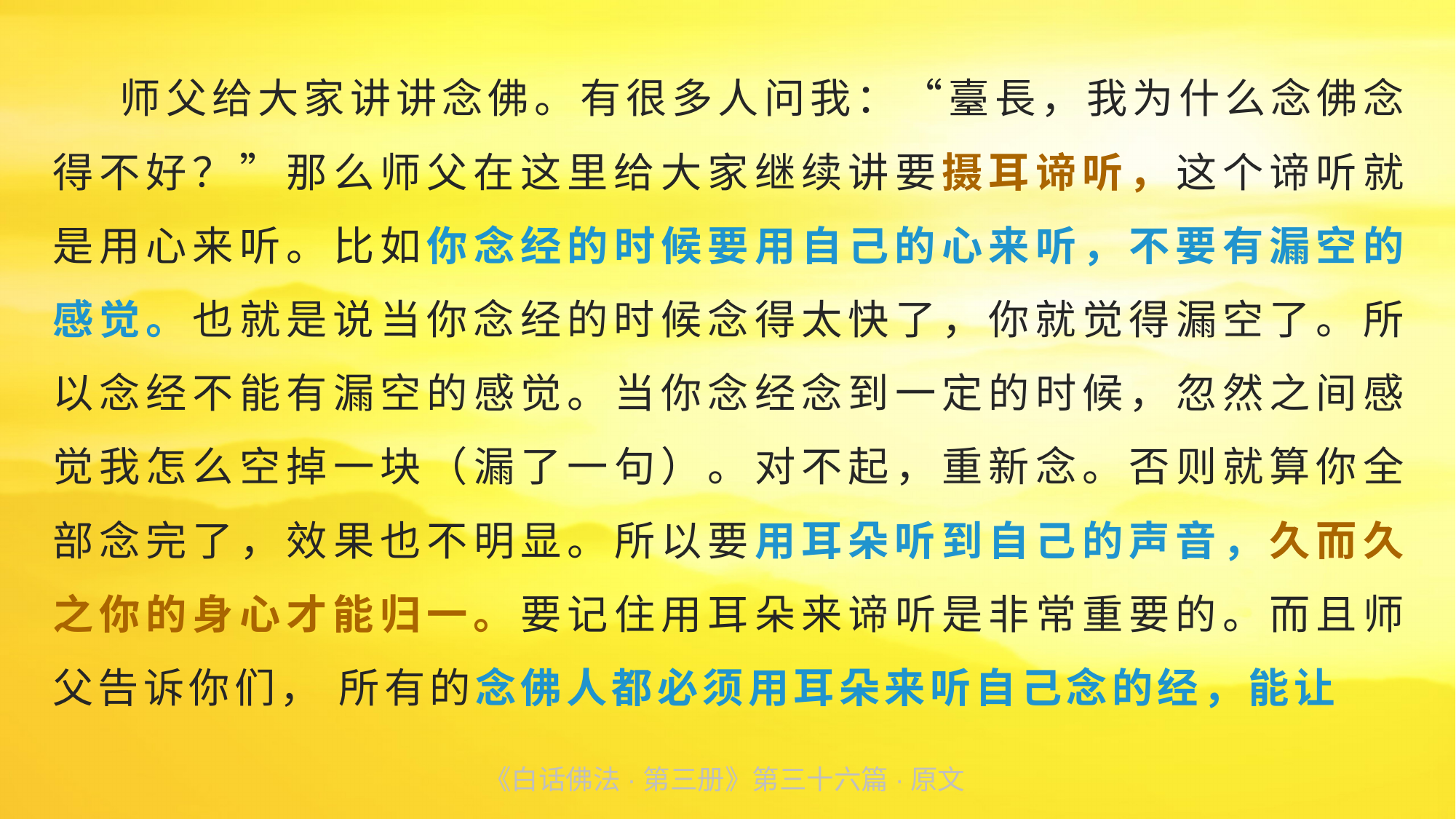

师父给大家讲讲念佛。有很多人问我：“臺長，我为什么念佛念得不好？”那么师父在这里给大家继续讲要摄耳谛听，这个谛听就是用心来听。比如你念经的时候要用自己的心来听，不要有漏空的感觉。也就是说当你念经的时候念得太快了，你就觉得漏空了。所以念经不能有漏空的感觉。当你念经念到一定的时候，忽然之间感觉我怎么空掉一块（漏了一句）。对不起，重新念。否则就算你全部念完了，效果也不明显。所以要用耳朵听到自己的声音，久而久之你的身心才能归一。要记住用耳朵来谛听是非常重要的。而且师父告诉你们， 所有的念佛人都必须用耳朵来听自己念的经，能让
《白话佛法·第三册》第三十六篇·原文